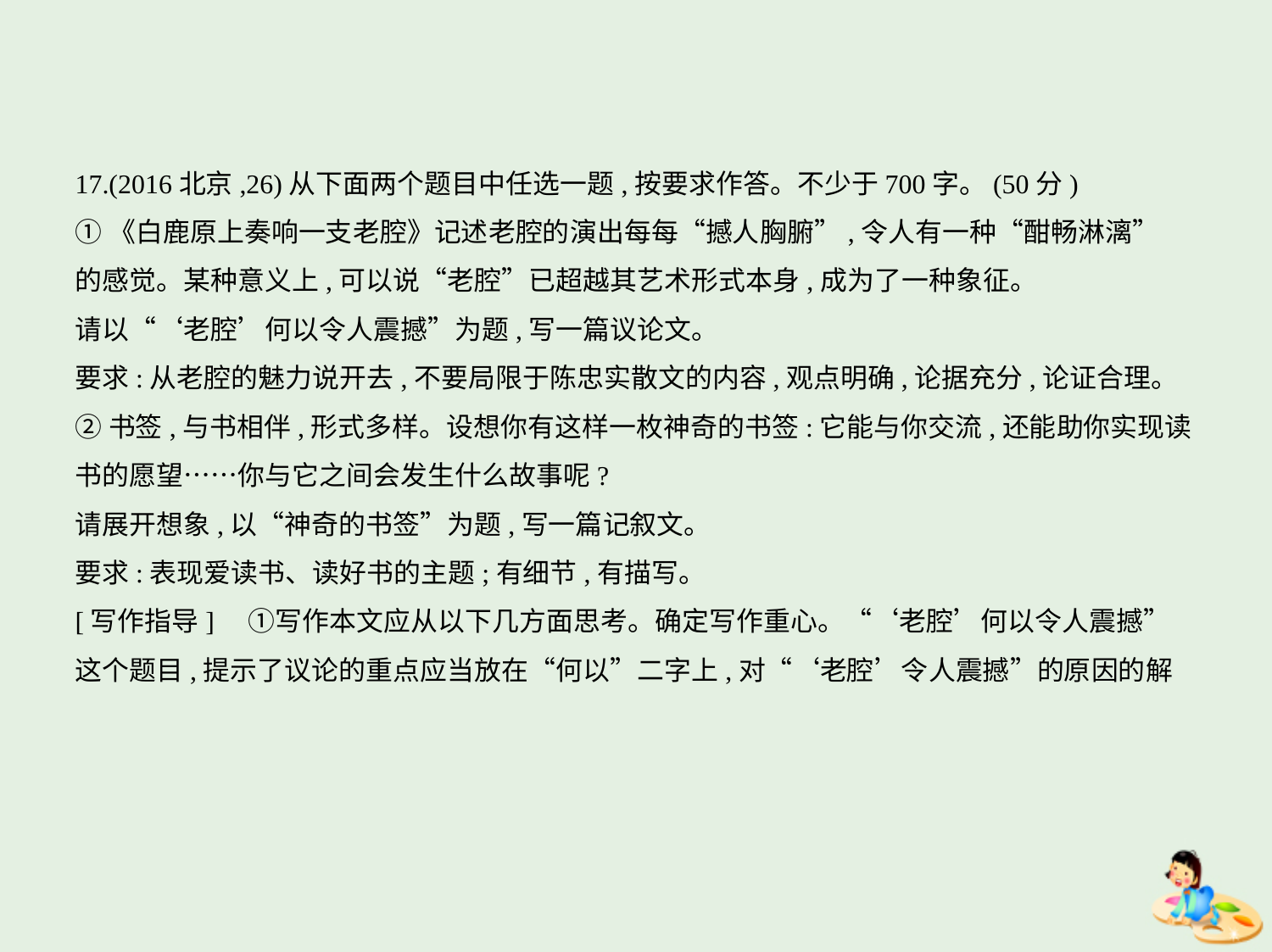

17.(2016北京,26)从下面两个题目中任选一题,按要求作答。不少于700字。(50分)
①《白鹿原上奏响一支老腔》记述老腔的演出每每“撼人胸腑”,令人有一种“酣畅淋漓”
的感觉。某种意义上,可以说“老腔”已超越其艺术形式本身,成为了一种象征。
请以“‘老腔’何以令人震撼”为题,写一篇议论文。
要求:从老腔的魅力说开去,不要局限于陈忠实散文的内容,观点明确,论据充分,论证合理。
②书签,与书相伴,形式多样。设想你有这样一枚神奇的书签:它能与你交流,还能助你实现读
书的愿望……你与它之间会发生什么故事呢?
请展开想象,以“神奇的书签”为题,写一篇记叙文。
要求:表现爱读书、读好书的主题;有细节,有描写。
[写作指导]　①写作本文应从以下几方面思考。确定写作重心。“‘老腔’何以令人震撼”
这个题目,提示了议论的重点应当放在“何以”二字上,对“‘老腔’令人震撼”的原因的解